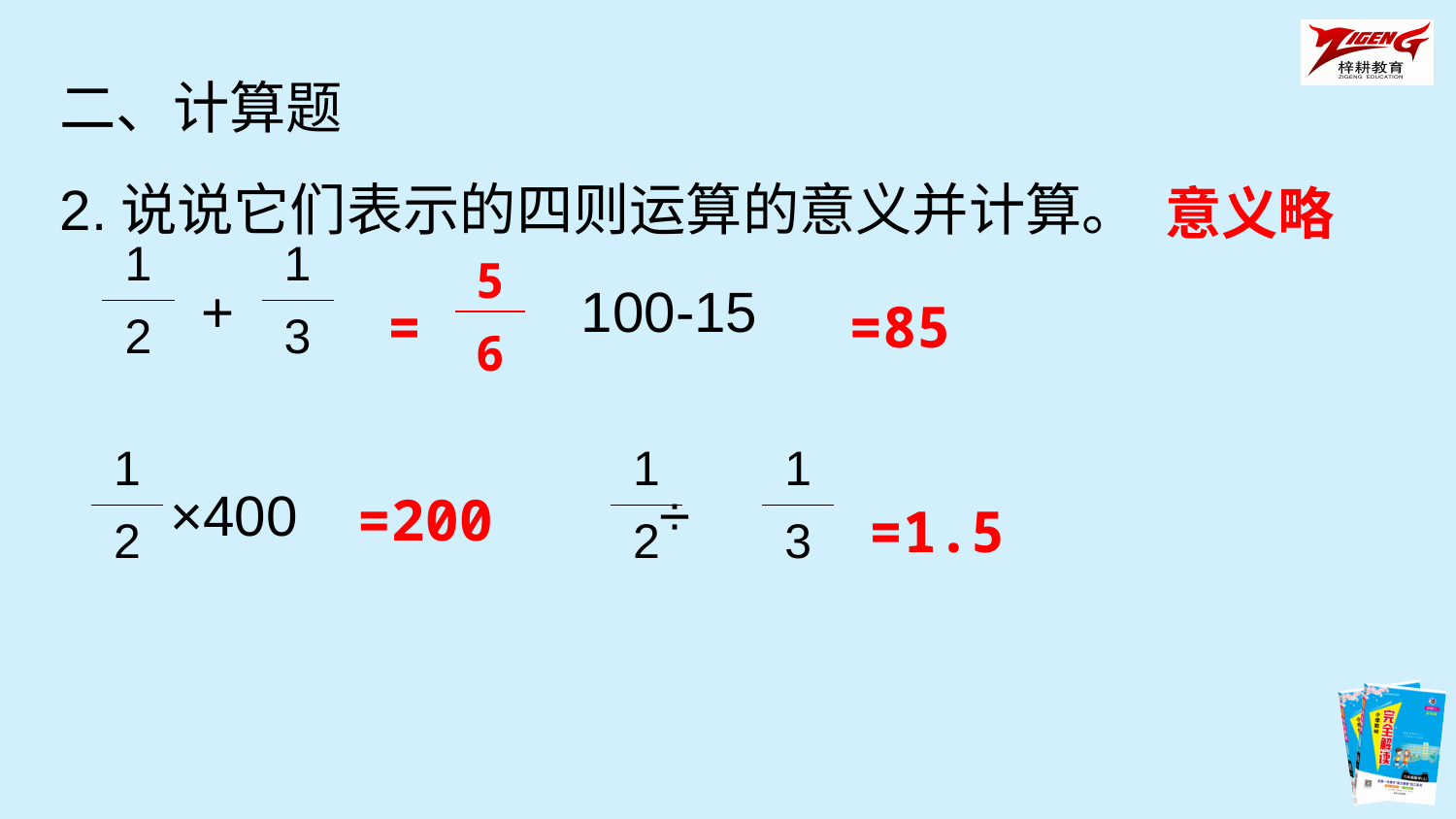

二、计算题
2.说说它们表示的四则运算的意义并计算。
         +                      100-15

       ×400                       ÷
意义略
| 1 |
| --- |
| 2 |
| 1 |
| --- |
| 3 |
| 5 |
| --- |
| 6 |
=
=85
| 1 |
| --- |
| 2 |
| 1 |
| --- |
| 2 |
| 1 |
| --- |
| 3 |
=200
=1.5